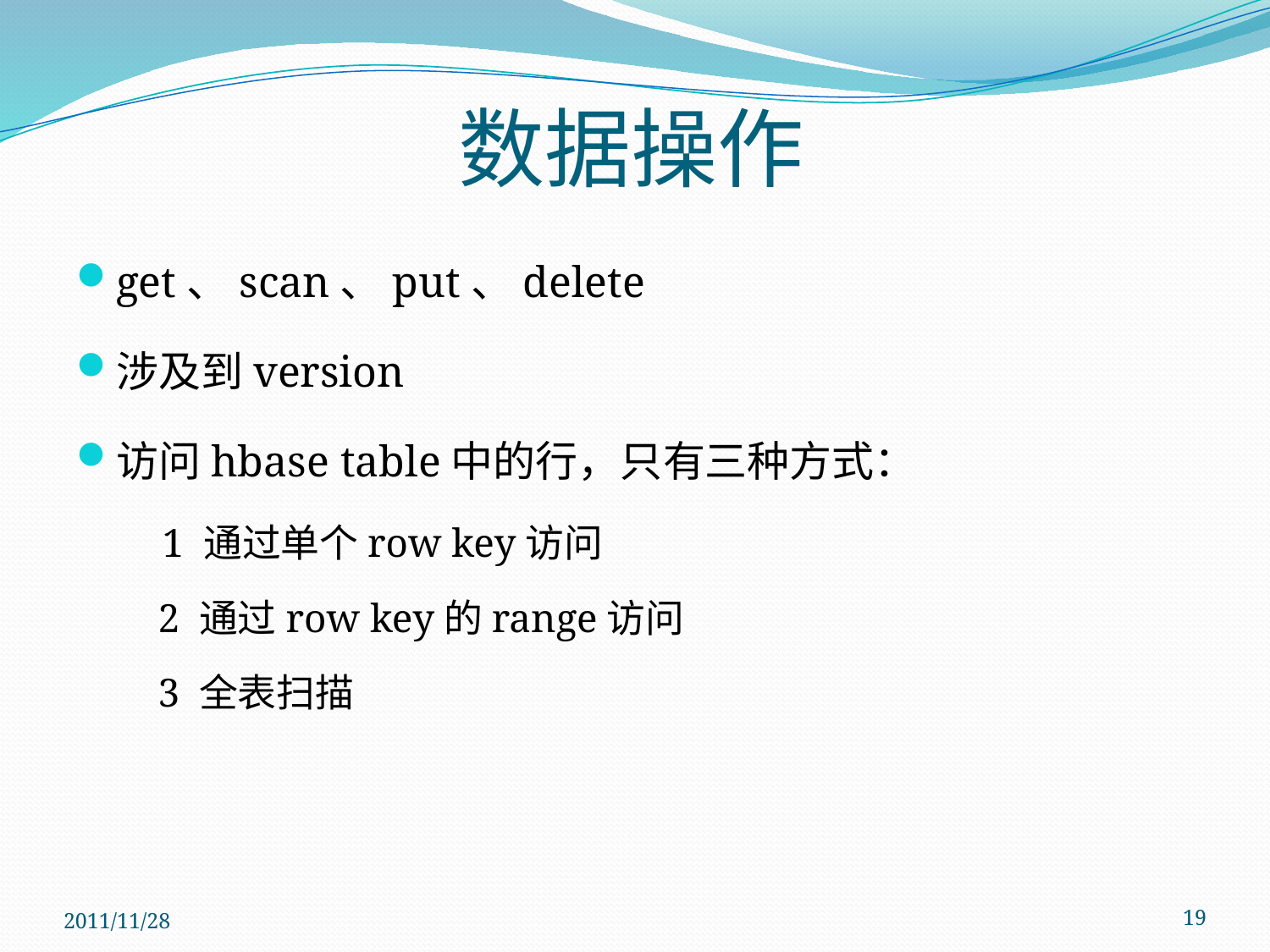

数据操作
get、scan、put、delete
涉及到version
访问hbase table中的行，只有三种方式：
    1 通过单个row key访问
    2 通过row key的range访问
    3 全表扫描

2011/11/28
19